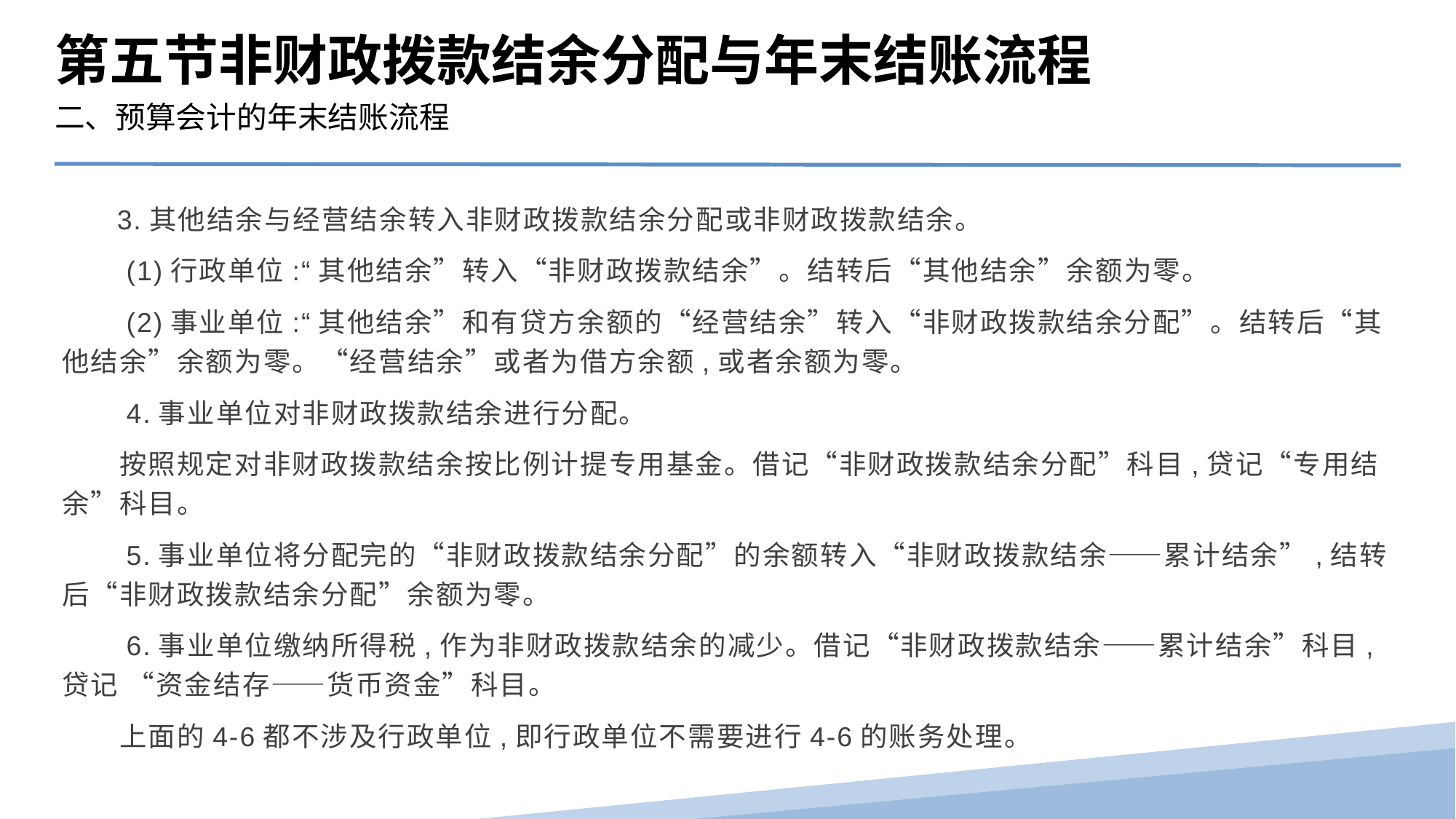

第五节非财政拨款结余分配与年末结账流程
二、预算会计的年末结账流程
      3.其他结余与经营结余转入非财政拨款结余分配或非财政拨款结余。
　　(1)行政单位:“其他结余”转入“非财政拨款结余”。结转后“其他结余”余额为零。
　　(2)事业单位:“其他结余”和有贷方余额的“经营结余”转入“非财政拨款结余分配”。结转后“其他结余”余额为零。“经营结余”或者为借方余额,或者余额为零。
　　4.事业单位对非财政拨款结余进行分配。
　　按照规定对非财政拨款结余按比例计提专用基金。借记“非财政拨款结余分配”科目,贷记“专用结余”科目。
　　5.事业单位将分配完的“非财政拨款结余分配”的余额转入“非财政拨款结余——累计结余”,结转后“非财政拨款结余分配”余额为零。
　　6.事业单位缴纳所得税,作为非财政拨款结余的减少。借记“非财政拨款结余——累计结余”科目,贷记 “资金结存——货币资金”科目。
　　上面的4-6都不涉及行政单位,即行政单位不需要进行4-6的账务处理。